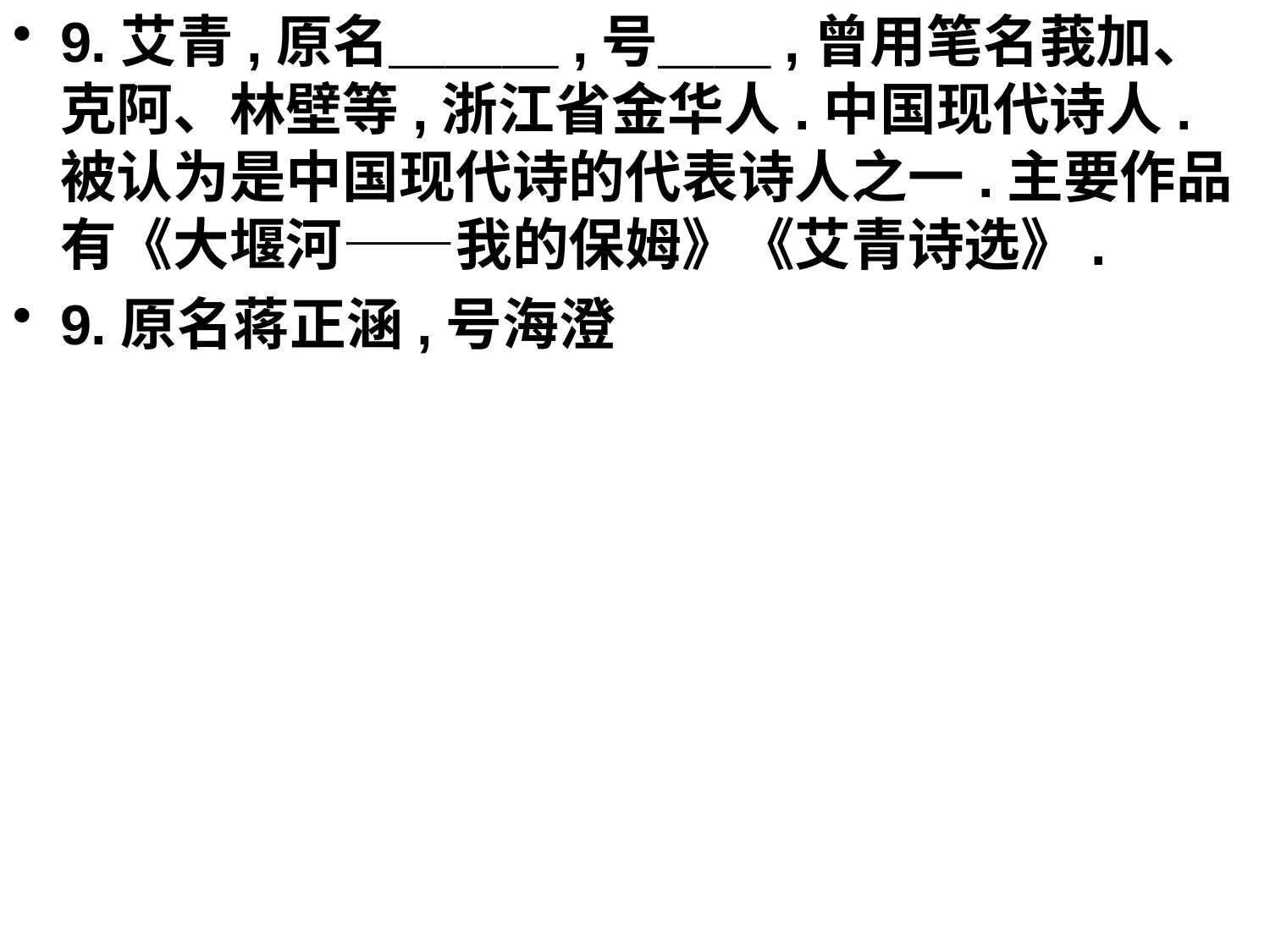

9.艾青,原名＿＿＿,号＿＿,曾用笔名莪加、克阿、林壁等,浙江省金华人.中国现代诗人.被认为是中国现代诗的代表诗人之一.主要作品有《大堰河——我的保姆》《艾青诗选》.
9.原名蒋正涵,号海澄